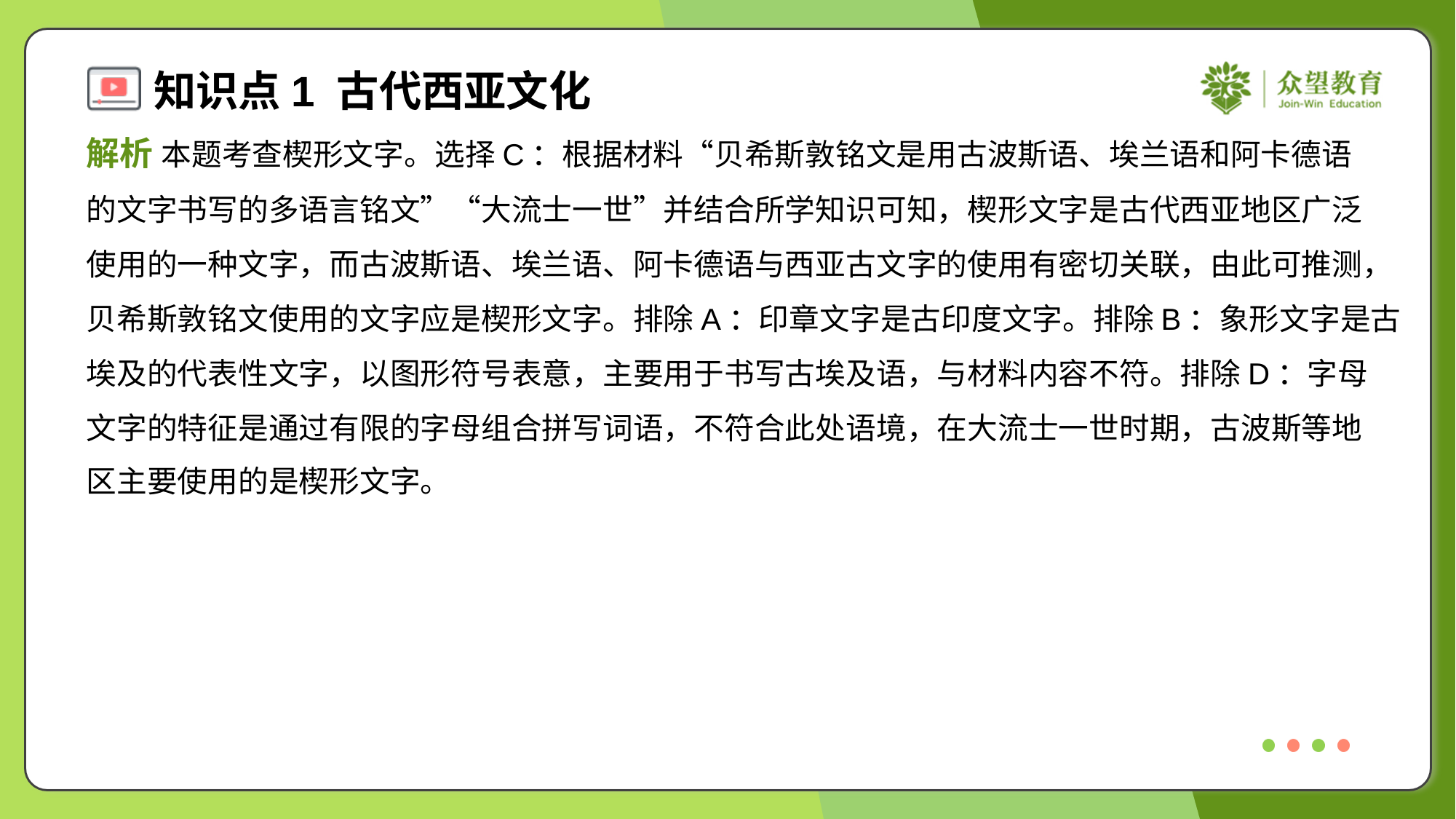

解析 本题考查楔形文字。选择C：根据材料“贝希斯敦铭文是用古波斯语、埃兰语和阿卡德语
的文字书写的多语言铭文”“大流士一世”并结合所学知识可知，楔形文字是古代西亚地区广泛
使用的一种文字，而古波斯语、埃兰语、阿卡德语与西亚古文字的使用有密切关联，由此可推测，
贝希斯敦铭文使用的文字应是楔形文字。排除A：印章文字是古印度文字。排除B：象形文字是古
埃及的代表性文字，以图形符号表意，主要用于书写古埃及语，与材料内容不符。排除D：字母
文字的特征是通过有限的字母组合拼写词语，不符合此处语境，在大流士一世时期，古波斯等地
区主要使用的是楔形文字。